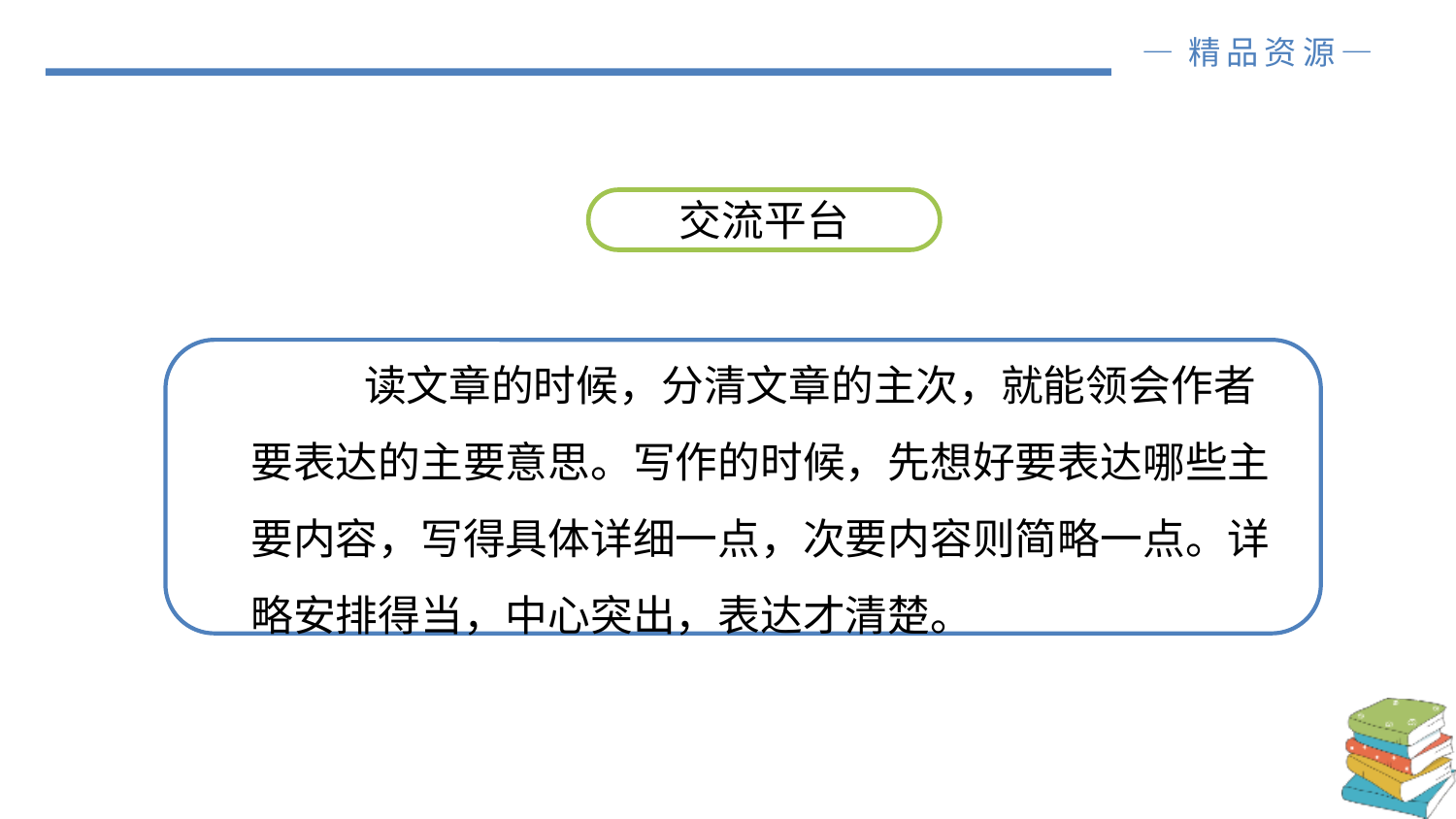

交流平台
读文章的时候，分清文章的主次，就能领会作者要表达的主要意思。写作的时候，先想好要表达哪些主要内容，写得具体详细一点，次要内容则简略一点。详略安排得当，中心突出，表达才清楚。